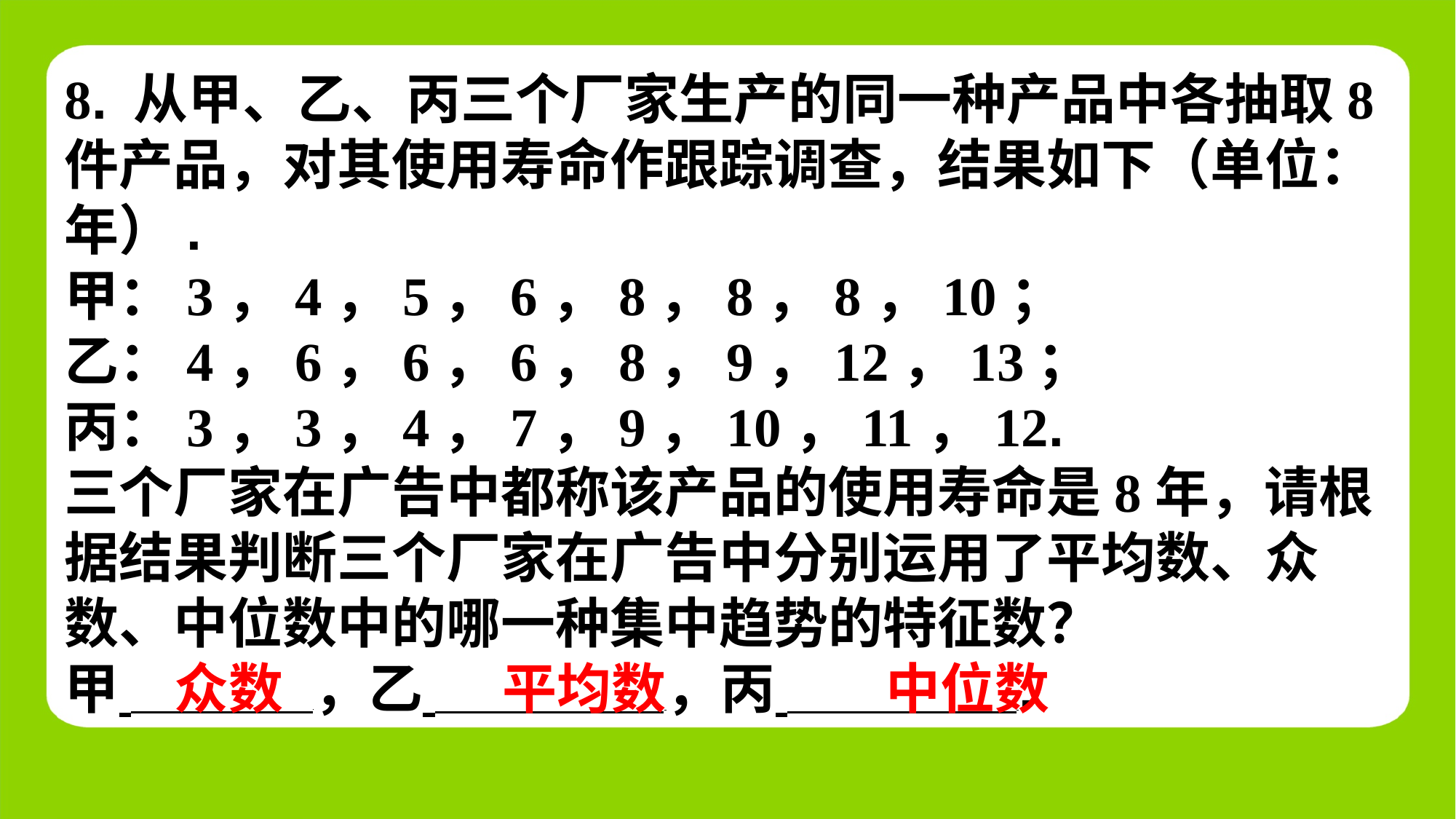

8. 从甲、乙、丙三个厂家生产的同一种产品中各抽取8
件产品，对其使用寿命作跟踪调查，结果如下（单位：
年）.
甲：3，4，5，6，8，8，8，10；
乙：4，6，6，6，8，9，12，13；
丙：3，3，4，7，9，10，11，12.
三个厂家在广告中都称该产品的使用寿命是8年，请根
据结果判断三个厂家在广告中分别运用了平均数、众
数、中位数中的哪一种集中趋势的特征数？
甲                             ，乙                                    ，丙                                    ⁠.
众数
平均数
中位数